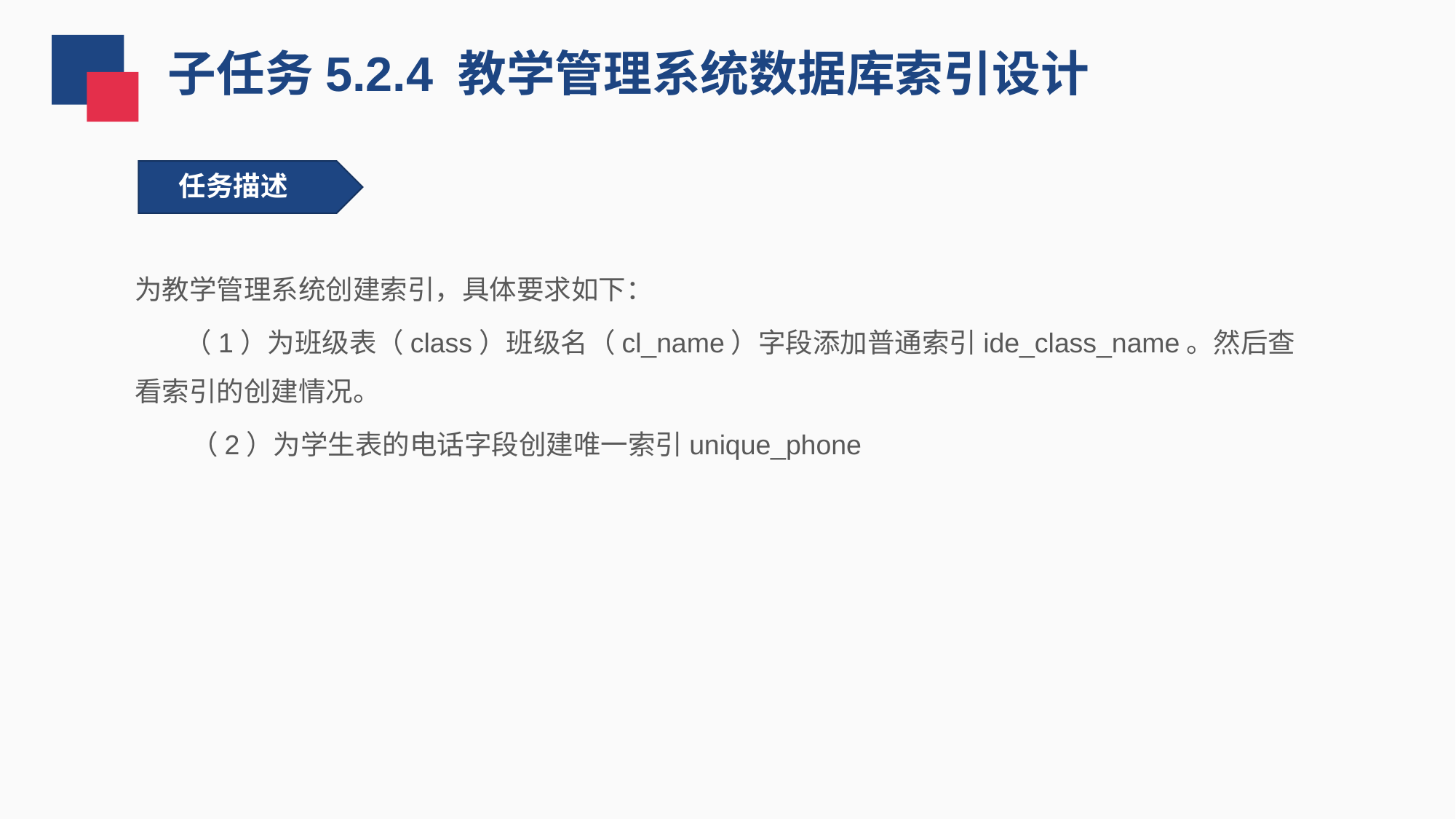

子任务5.2.4 教学管理系统数据库索引设计

任务描述
为教学管理系统创建索引，具体要求如下：
       （1）为班级表（class）班级名（cl_name）字段添加普通索引ide_class_name。然后查看索引的创建情况。
        （2）为学生表的电话字段创建唯一索引unique_phone